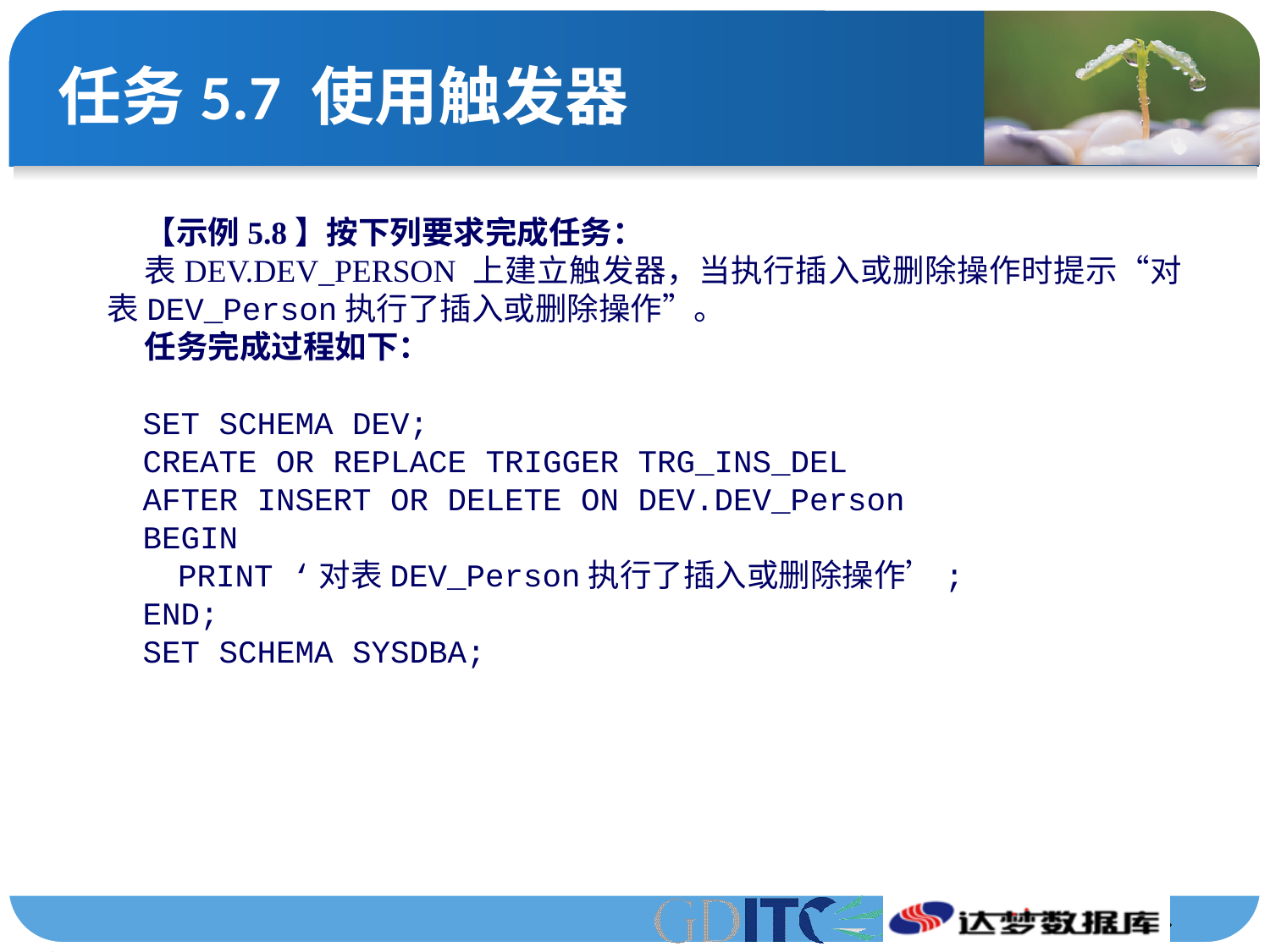

# 任务5.7 使用触发器
【示例5.8】按下列要求完成任务：
表DEV.DEV_PERSON 上建立触发器，当执行插入或删除操作时提示“对表DEV_Person执行了插入或删除操作”。
任务完成过程如下：

SET SCHEMA DEV;
CREATE OR REPLACE TRIGGER TRG_INS_DEL
AFTER INSERT OR DELETE ON DEV.DEV_Person
BEGIN
PRINT ‘对表DEV_Person执行了插入或删除操作’;
END;
SET SCHEMA SYSDBA;